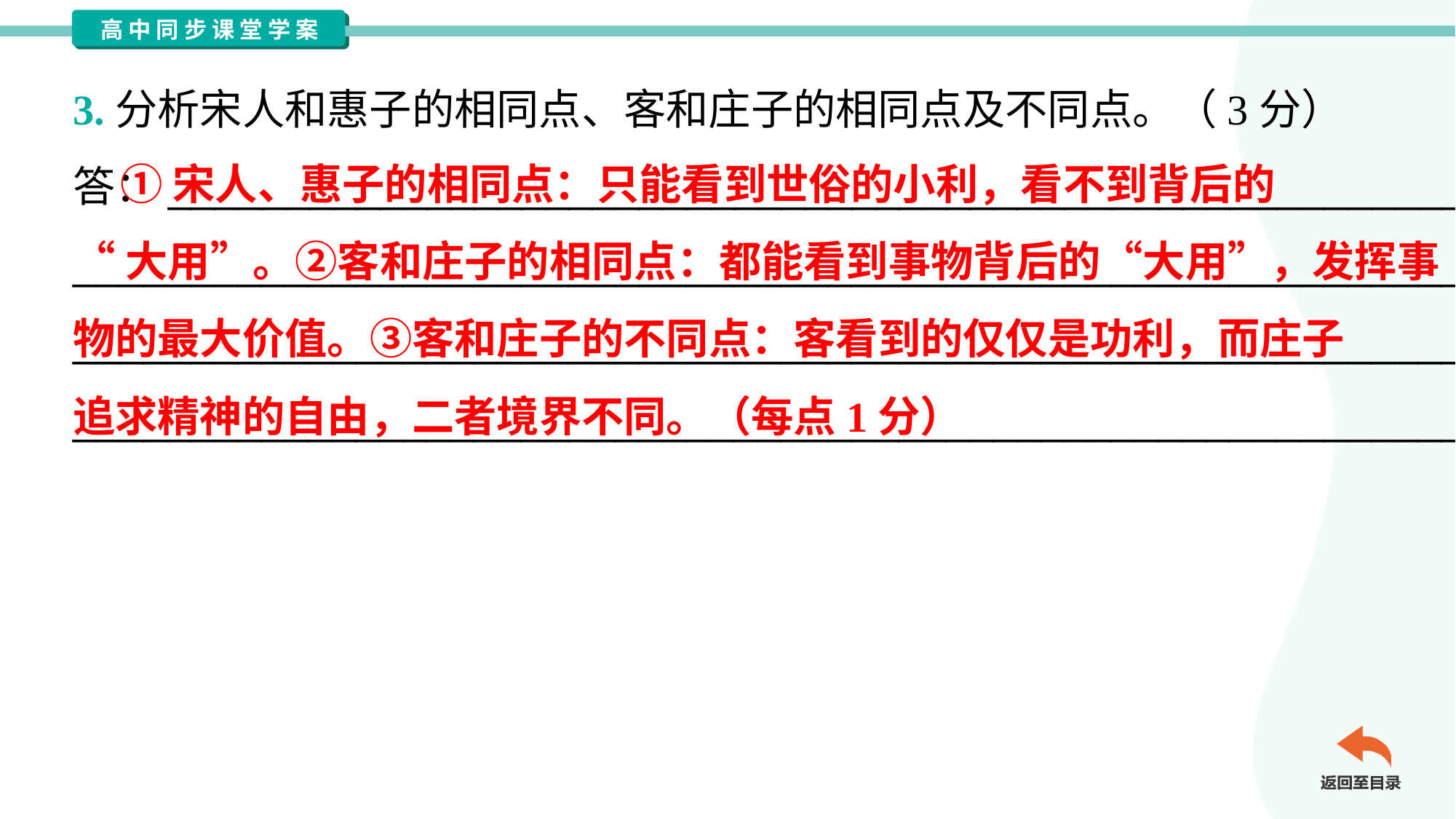

3.分析宋人和惠子的相同点、客和庄子的相同点及不同点。（3分）
答：_________________________________________________________
_____________________________________________________________
_____________________________________________________________
_____________________________________________________________
     ①宋人、惠子的相同点：只能看到世俗的小利，看不到背后的
“大用”。②客和庄子的相同点：都能看到事物背后的“大用”，发挥事
物的最大价值。③客和庄子的不同点：客看到的仅仅是功利，而庄子
追求精神的自由，二者境界不同。（每点1分）